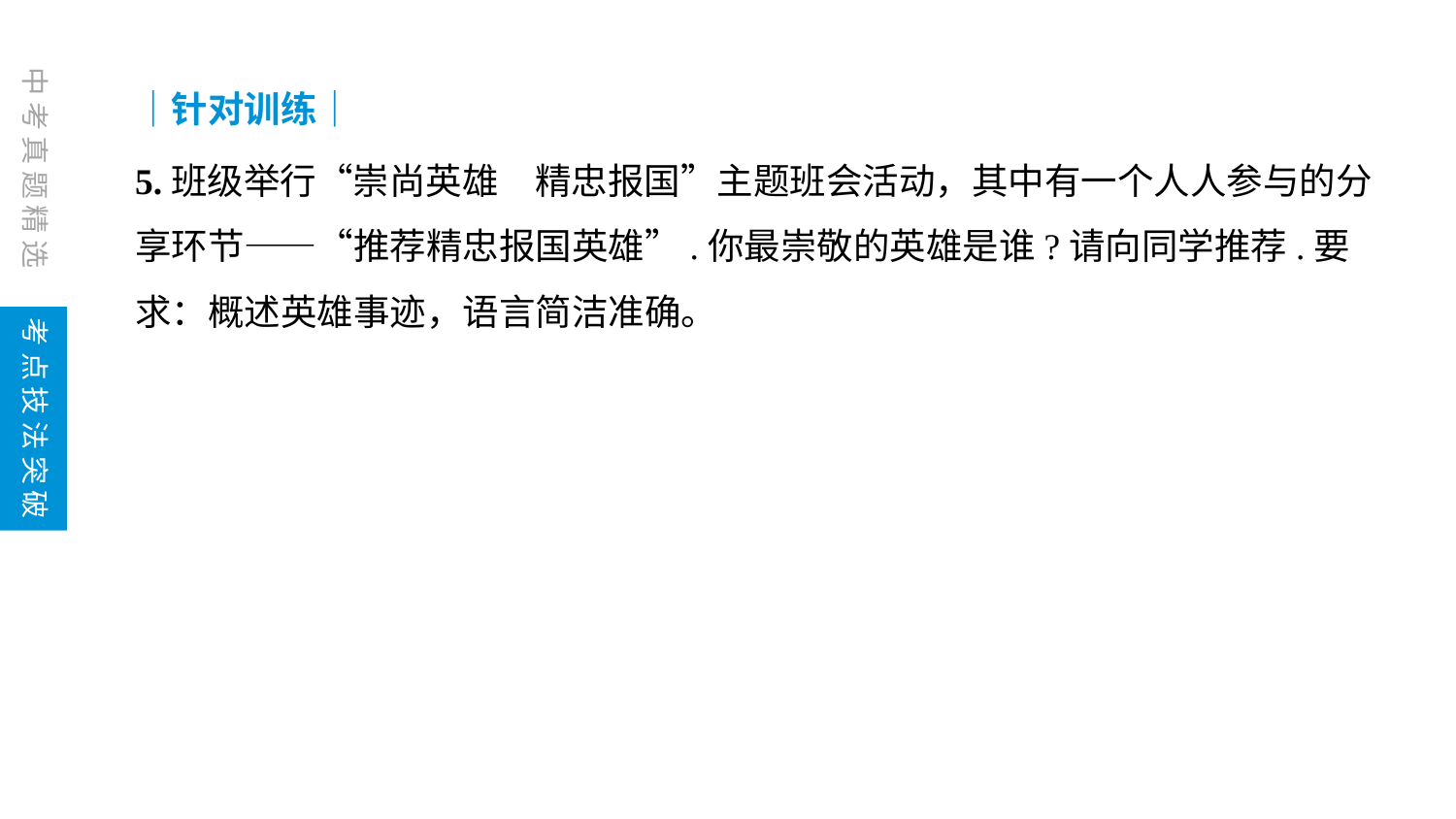

｜针对训练｜
5.班级举行“崇尚英雄　精忠报国”主题班会活动，其中有一个人人参与的分享环节——“推荐精忠报国英雄”.你最崇敬的英雄是谁?请向同学推荐.要求：概述英雄事迹，语言简洁准确。